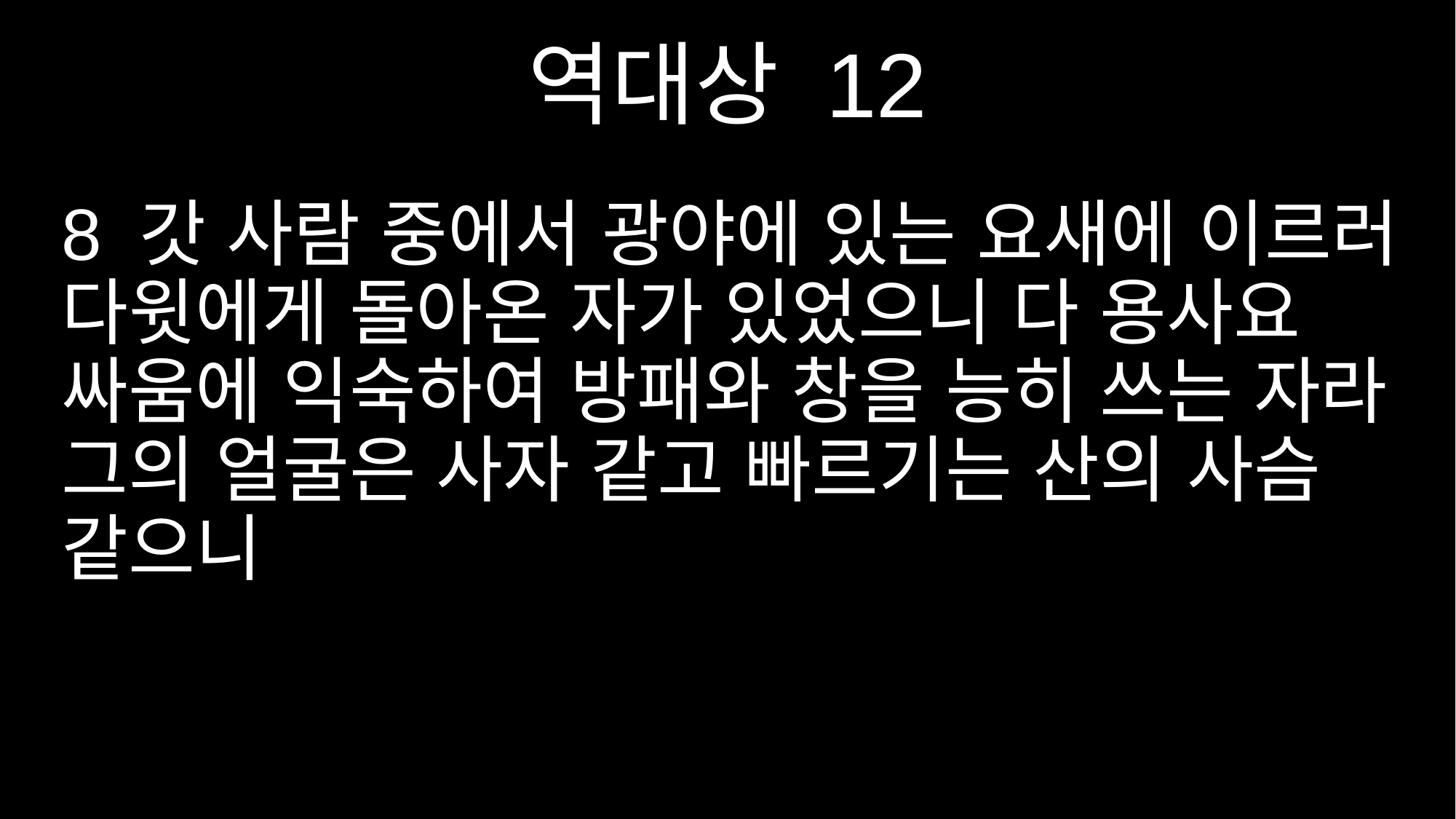

역대상 12
8 갓 사람 중에서 광야에 있는 요새에 이르러 다윗에게 돌아온 자가 있었으니 다 용사요 싸움에 익숙하여 방패와 창을 능히 쓰는 자라 그의 얼굴은 사자 같고 빠르기는 산의 사슴 같으니